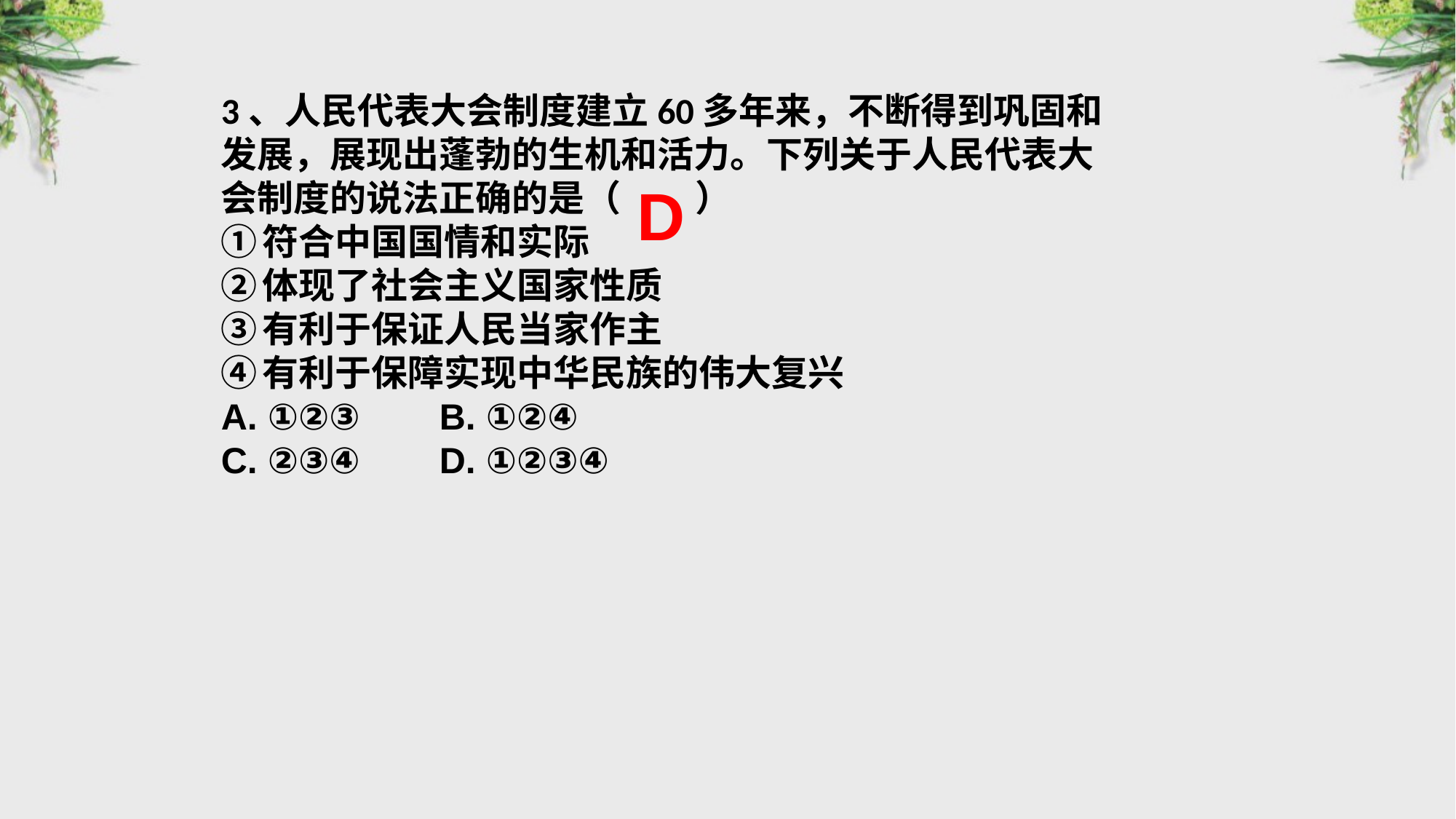

3、人民代表大会制度建立60多年来，不断得到巩固和发展，展现出蓬勃的生机和活力。下列关于人民代表大会制度的说法正确的是（         ）
符合中国国情和实际
体现了社会主义国家性质
有利于保证人民当家作主
有利于保障实现中华民族的伟大复兴
A. ①②③	B. ①②④
C. ②③④	D. ①②③④
D